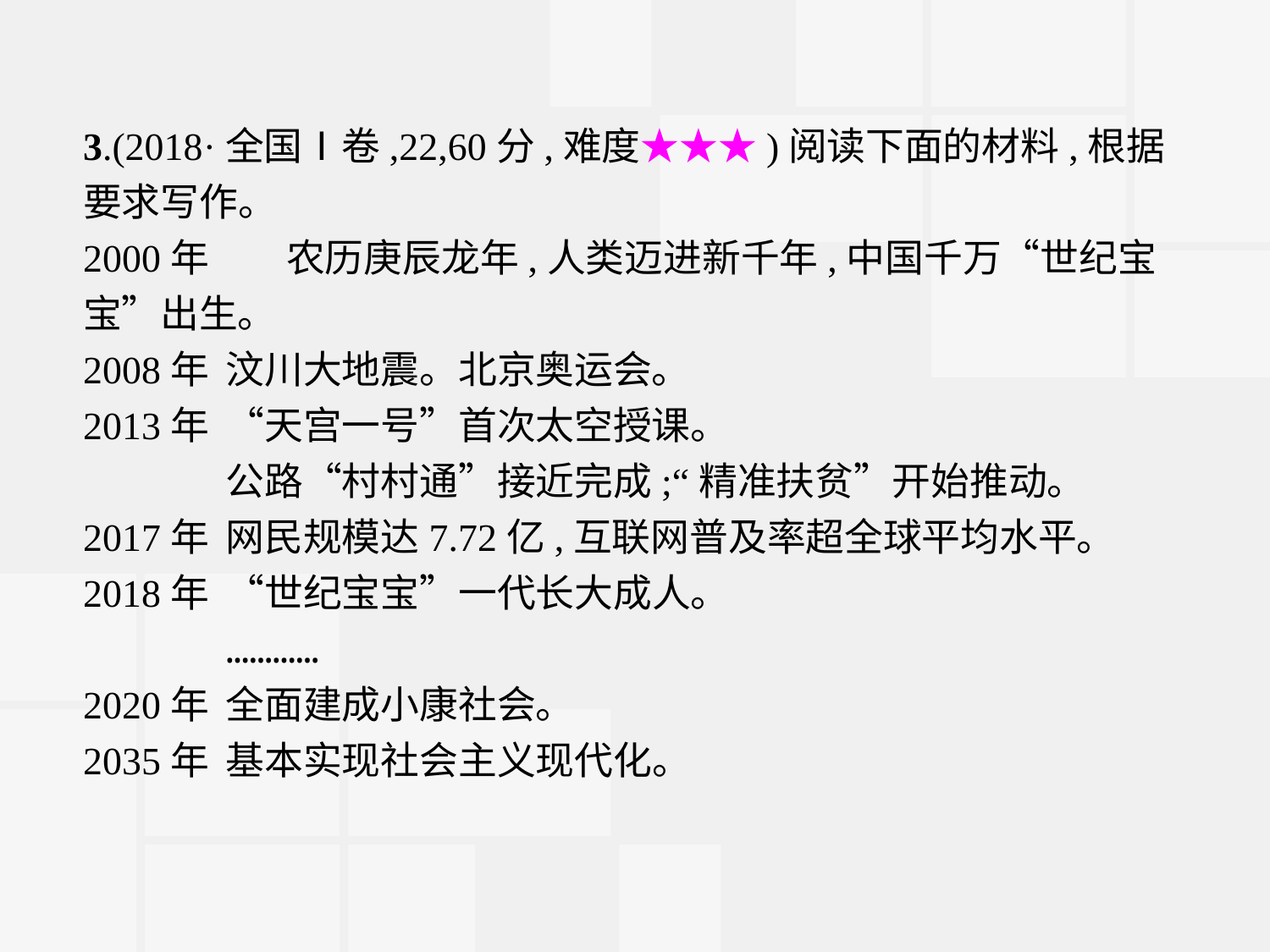

3.(2018·全国Ⅰ卷,22,60分,难度★★★)阅读下面的材料,根据要求写作。
2000年　　农历庚辰龙年,人类迈进新千年,中国千万“世纪宝宝”出生。
2008年	汶川大地震。北京奥运会。
2013年	“天宫一号”首次太空授课。
	公路“村村通”接近完成;“精准扶贫”开始推动。
2017年	网民规模达7.72亿,互联网普及率超全球平均水平。
2018年	“世纪宝宝”一代长大成人。
	…………
2020年	全面建成小康社会。
2035年	基本实现社会主义现代化。